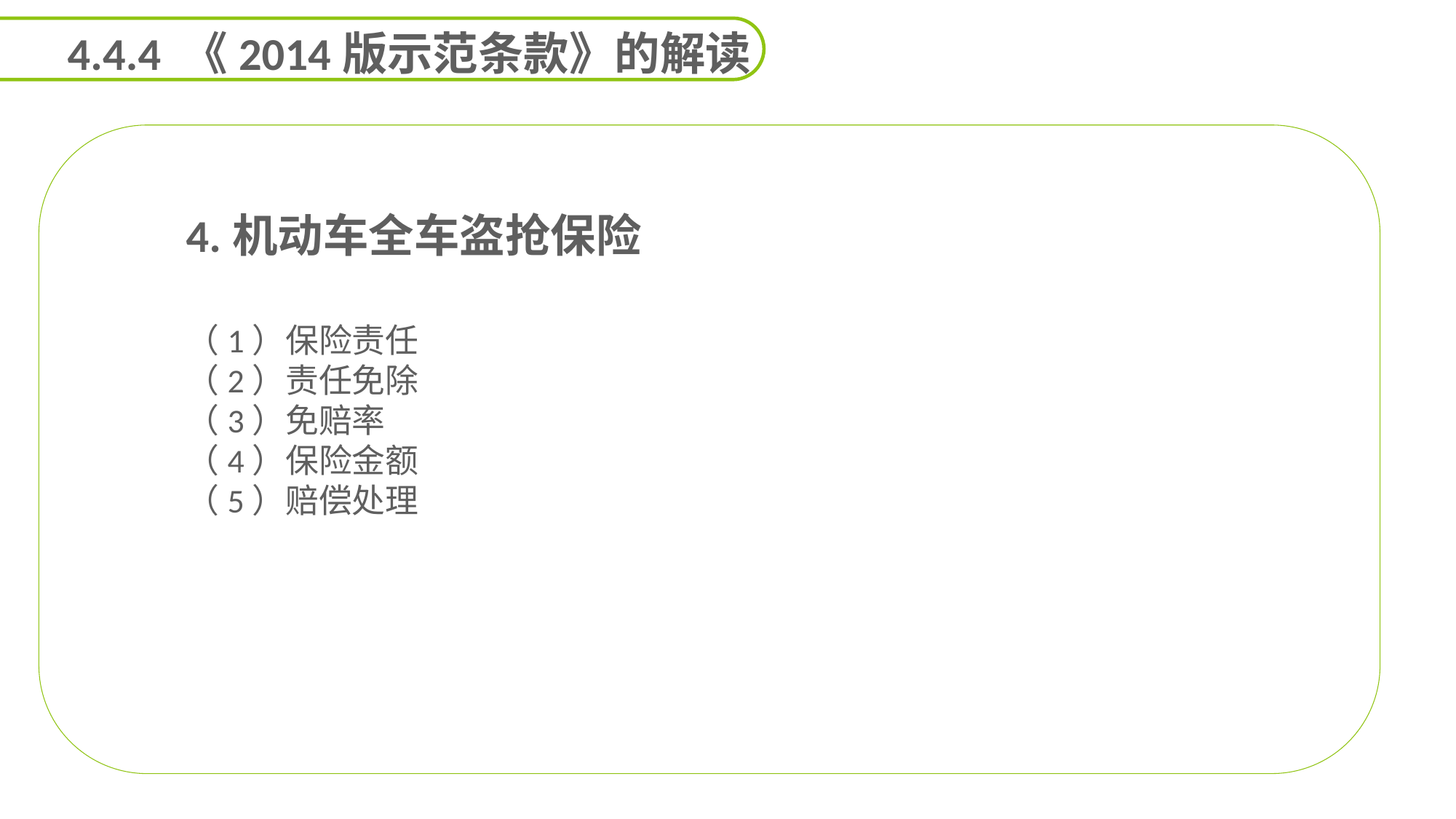

4.4.4 《2014版示范条款》的解读

4.机动车全车盗抢保险

（1）保险责任
（2）责任免除
（3）免赔率
（4）保险金额
（5）赔偿处理

能力
目标
延迟符